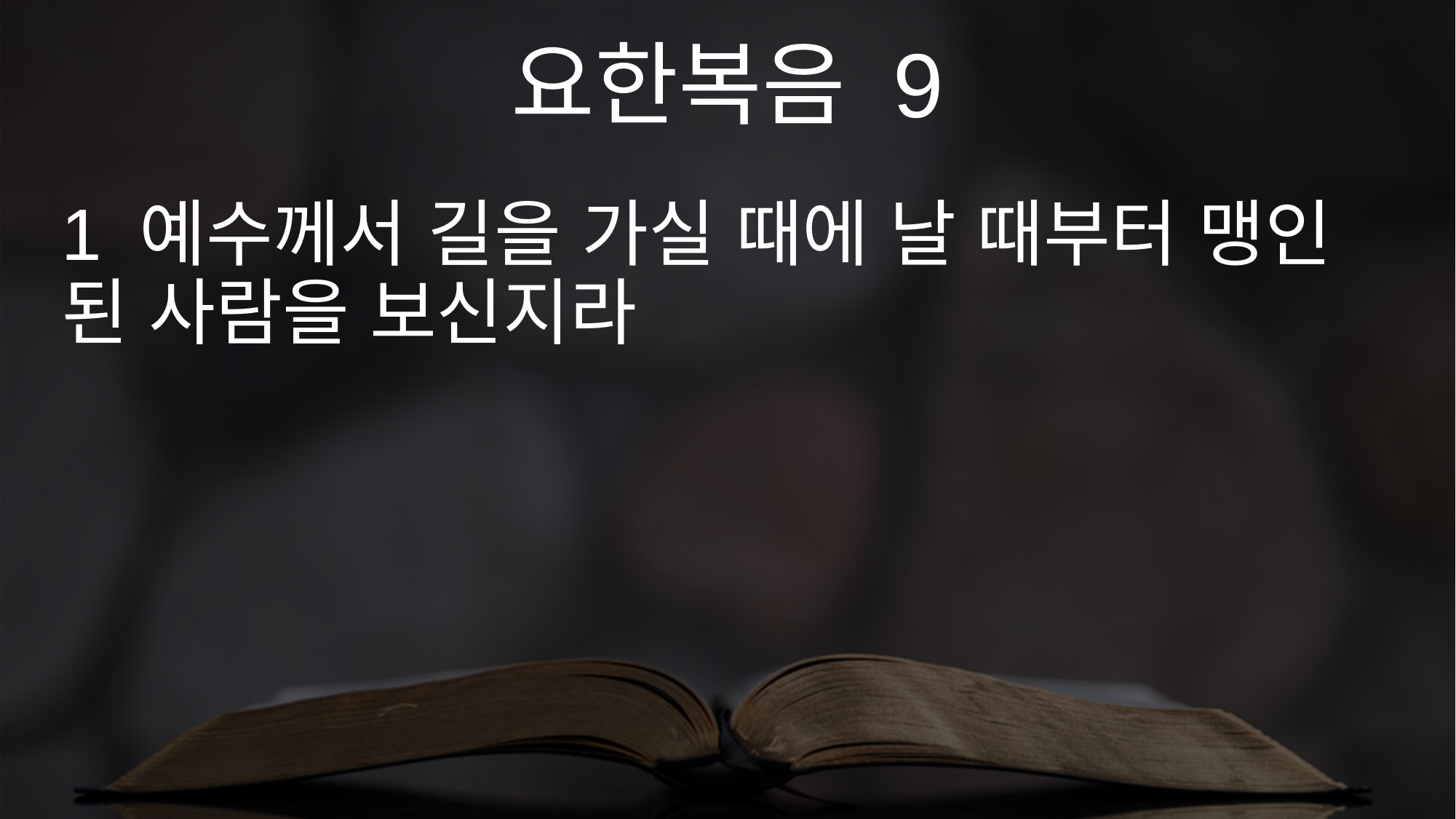

요한복음 9
1 예수께서 길을 가실 때에 날 때부터 맹인 된 사람을 보신지라